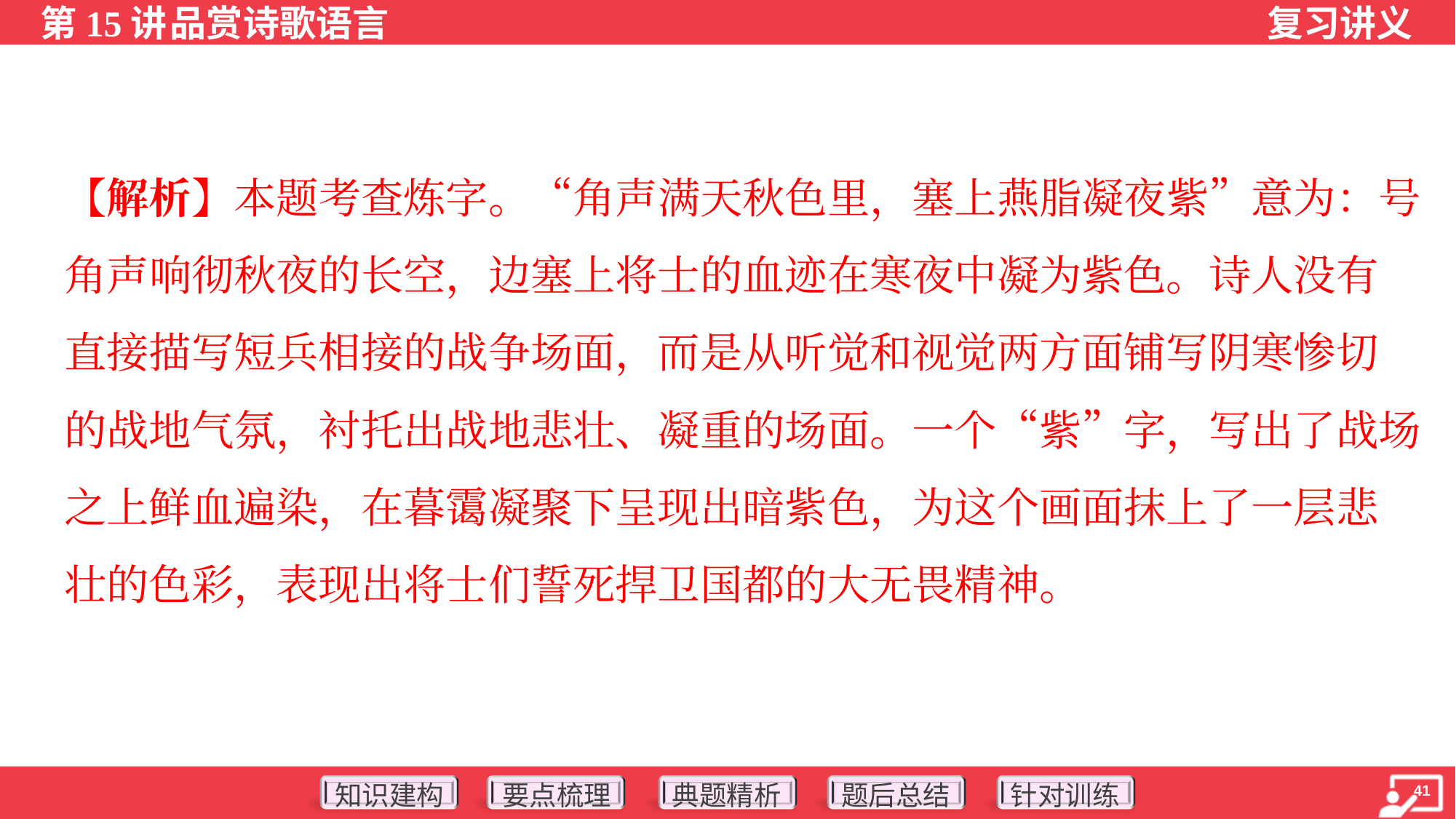

【解析】本题考查炼字。“角声满天秋色里，塞上燕脂凝夜紫”意为：号
角声响彻秋夜的长空，边塞上将士的血迹在寒夜中凝为紫色。诗人没有
直接描写短兵相接的战争场面，而是从听觉和视觉两方面铺写阴寒惨切
的战地气氛，衬托出战地悲壮、凝重的场面。一个“紫”字，写出了战场
之上鲜血遍染，在暮霭凝聚下呈现出暗紫色，为这个画面抹上了一层悲
壮的色彩，表现出将士们誓死捍卫国都的大无畏精神。